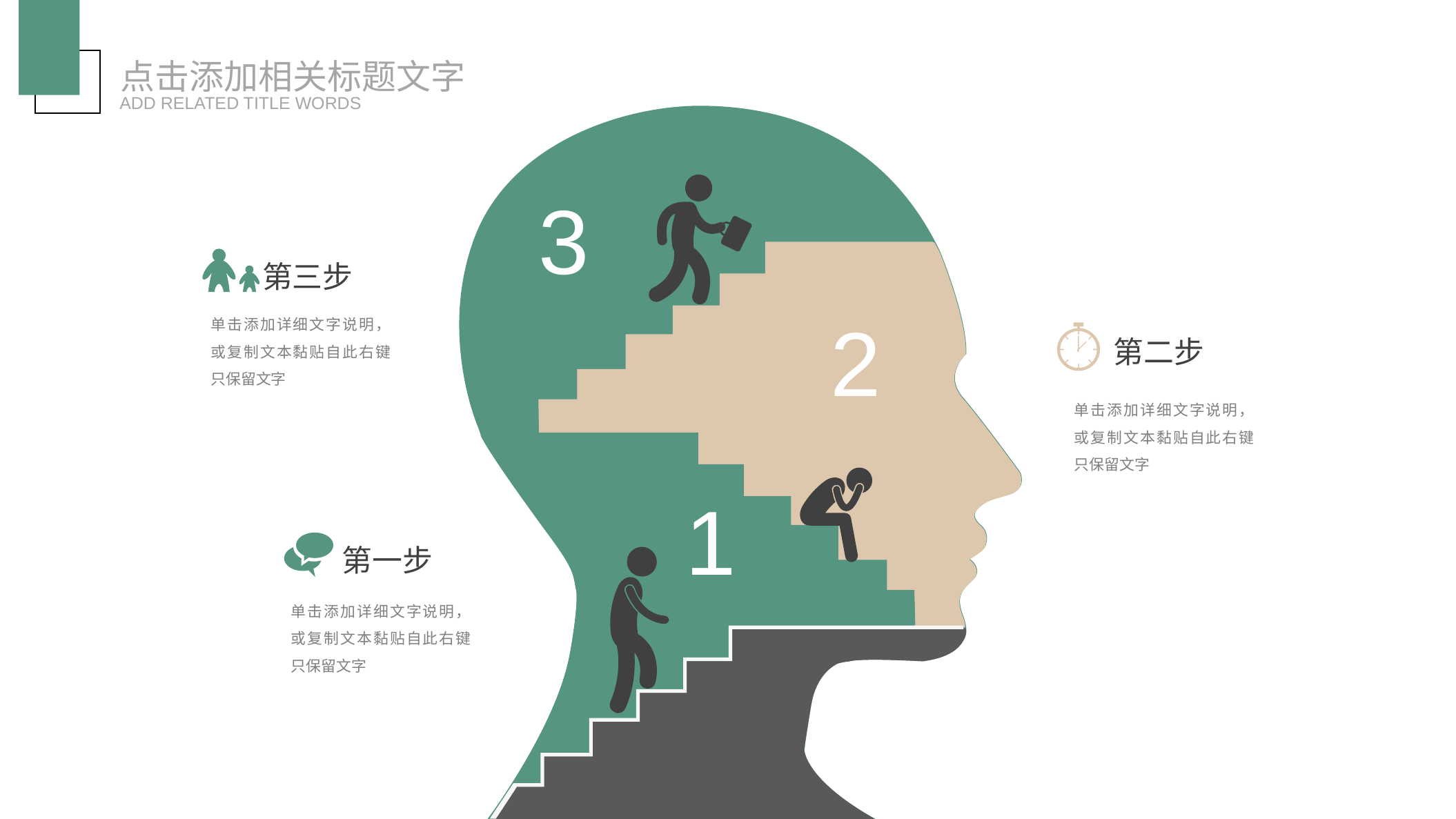

点击添加相关标题文字
ADD RELATED TITLE WORDS

3

第三步
单击添加详细文字说明，或复制文本黏贴自此右键只保留文字
2

第二步
单击添加详细文字说明，或复制文本黏贴自此右键只保留文字

1

第一步
单击添加详细文字说明，或复制文本黏贴自此右键只保留文字